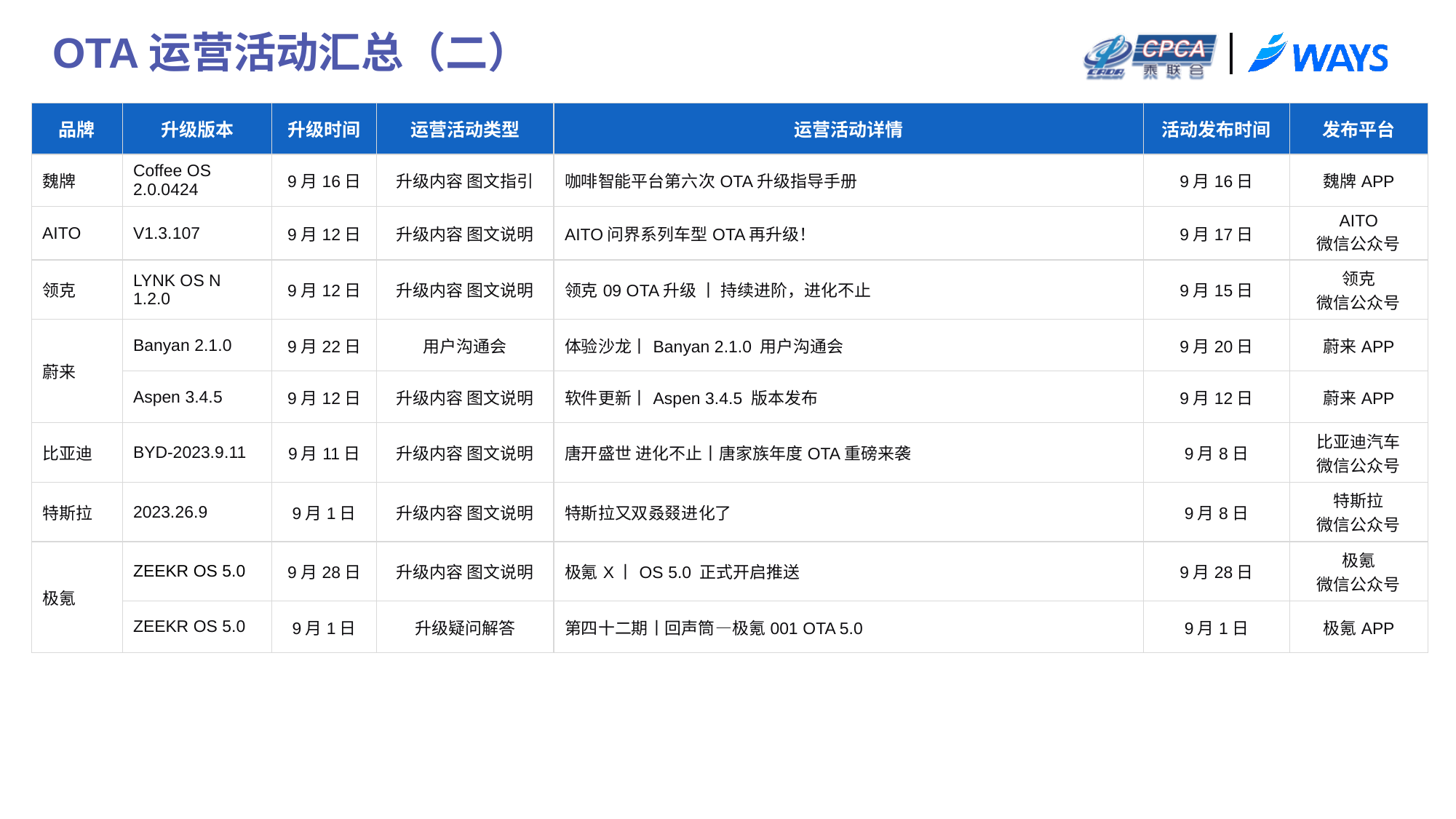

OTA运营活动汇总（二）
| 品牌 | 升级版本 | 升级时间 | 运营活动类型 | 运营活动详情 | 活动发布时间 | 发布平台 |
| --- | --- | --- | --- | --- | --- | --- |
| 魏牌 | Coffee OS 2.0.0424 | 9月16日 | 升级内容 图文指引 | 咖啡智能平台第六次OTA升级指导手册 | 9月16日 | 魏牌APP |
| AITO | V1.3.107 | 9月12日 | 升级内容 图文说明 | AITO问界系列车型OTA再升级！ | 9月17日 | AITO 微信公众号 |
| 领克 | LYNK OS N 1.2.0 | 9月12日 | 升级内容 图文说明 | 领克09 OTA升级 丨 持续进阶，进化不止 | 9月15日 | 领克 微信公众号 |
| 蔚来 | Banyan 2.1.0 | 9月22日 | 用户沟通会 | 体验沙龙丨Banyan 2.1.0 用户沟通会 | 9月20日 | 蔚来APP |
|  | Aspen 3.4.5 | 9月12日 | 升级内容 图文说明 | 软件更新丨Aspen 3.4.5 版本发布 | 9月12日 | 蔚来APP |
| 比亚迪 | BYD-2023.9.11 | 9月11日 | 升级内容 图文说明 | 唐开盛世 进化不止丨唐家族年度OTA重磅来袭 | 9月8日 | 比亚迪汽车 微信公众号 |
| 特斯拉 | 2023.26.9 | 9月1日 | 升级内容 图文说明 | 特斯拉又双叒叕进化了 | 9月8日 | 特斯拉 微信公众号 |
| 极氪 | ZEEKR OS 5.0 | 9月28日 | 升级内容 图文说明 | 极氪X丨OS 5.0 正式开启推送 | 9月28日 | 极氪 微信公众号 |
|  | ZEEKR OS 5.0 | 9月1日 | 升级疑问解答 | 第四十二期丨回声筒—极氪001 OTA 5.0 | 9月1日 | 极氪APP |